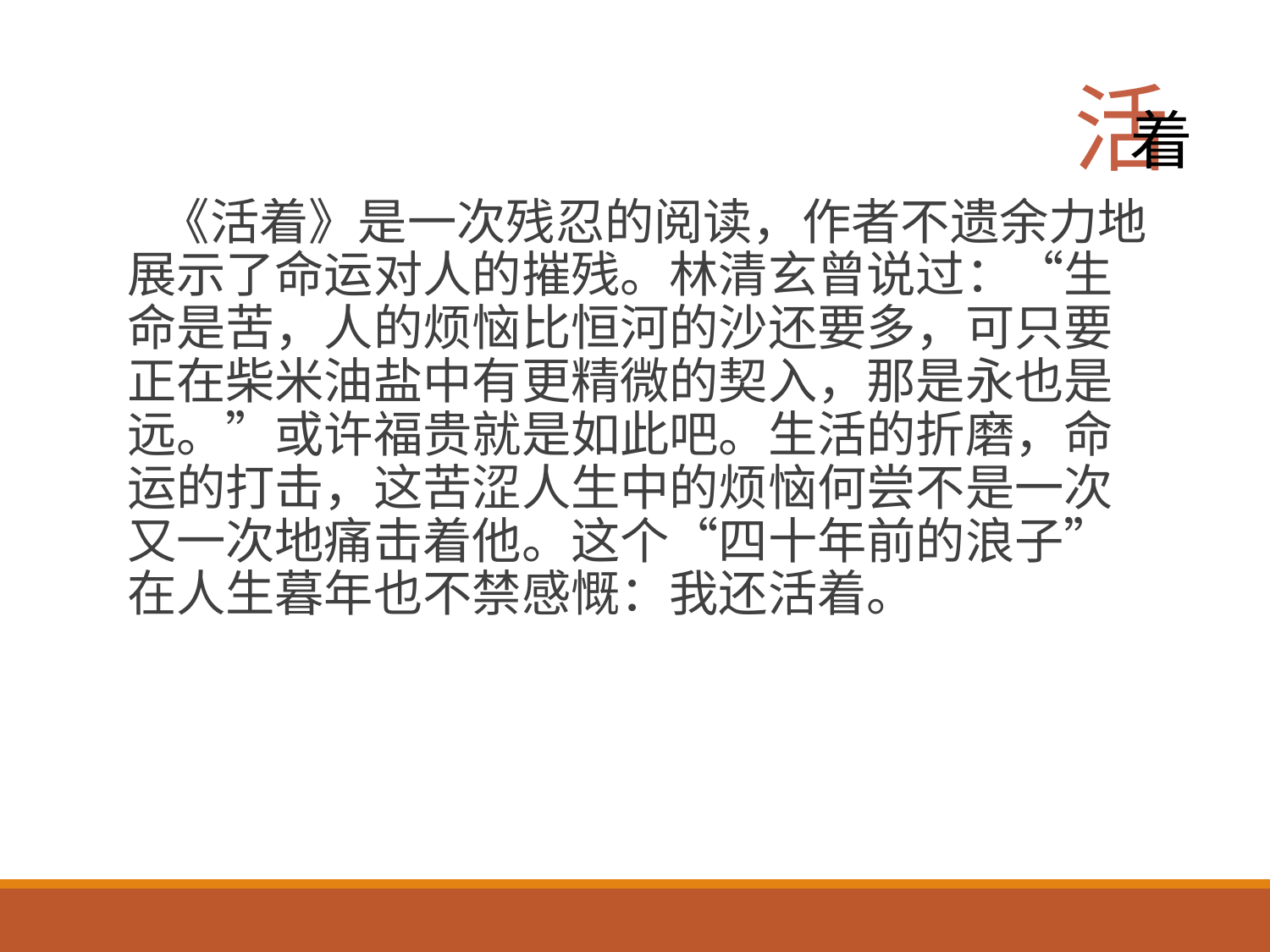

#
活
着
  《活着》是一次残忍的阅读，作者不遗余力地展示了命运对人的摧残。林清玄曾说过：“生命是苦，人的烦恼比恒河的沙还要多，可只要正在柴米油盐中有更精微的契入，那是永也是远。”或许福贵就是如此吧。生活的折磨，命运的打击，这苦涩人生中的烦恼何尝不是一次又一次地痛击着他。这个“四十年前的浪子”在人生暮年也不禁感慨：我还活着。